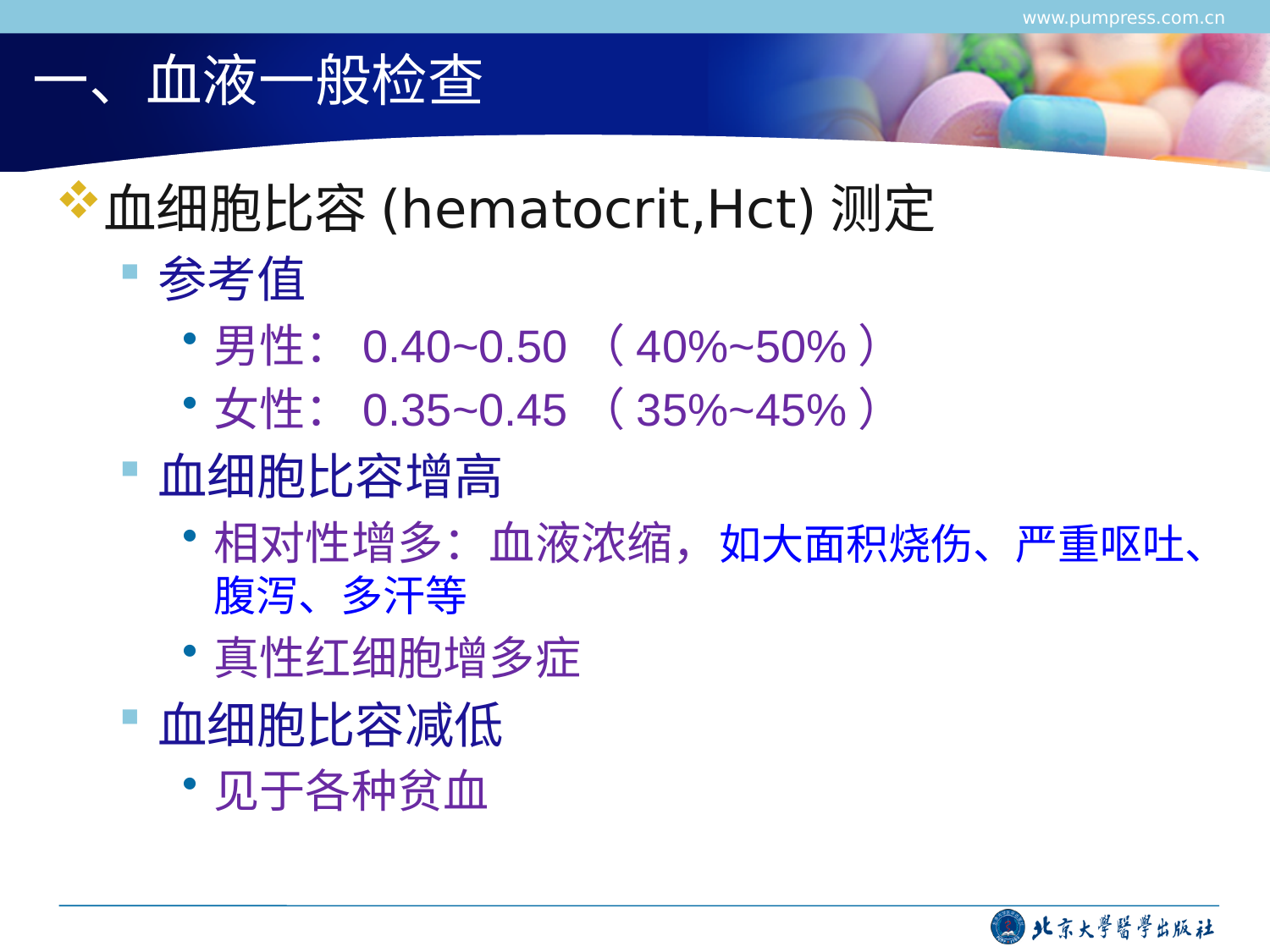

www.pumpress.com.cn
# 一、血液一般检查
血细胞比容(hematocrit,Hct)测定
参考值
男性：0.40~0.50（40%~50%）
女性：0.35~0.45（35%~45%）
血细胞比容增高
相对性增多：血液浓缩，如大面积烧伤、严重呕吐、腹泻、多汗等
真性红细胞增多症
血细胞比容减低
见于各种贫血